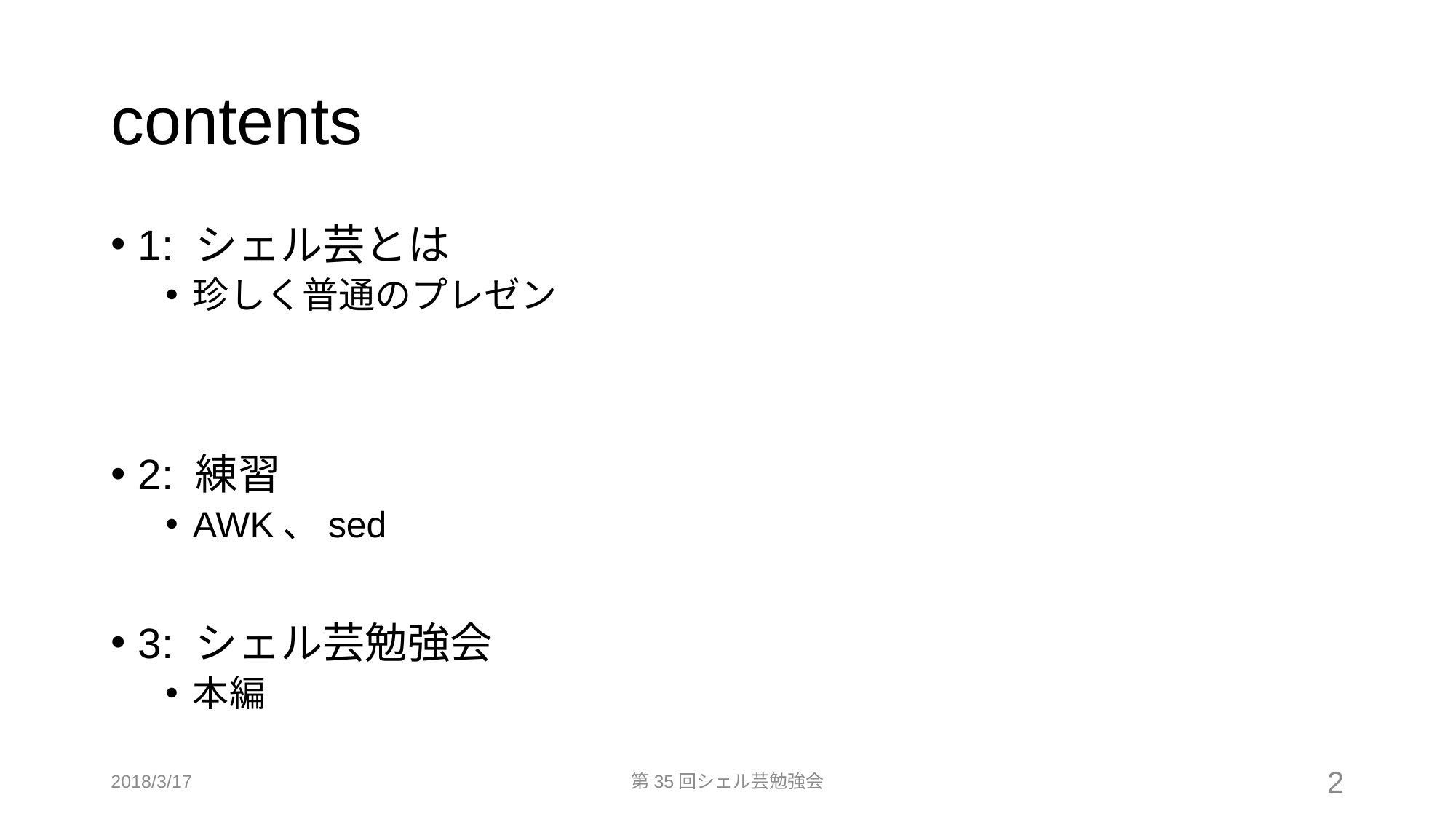

# contents
1: シェル芸とは
珍しく普通のプレゼン

2: 練習
AWK、sed

3: シェル芸勉強会
本編
2018/3/17
第35回シェル芸勉強会
2